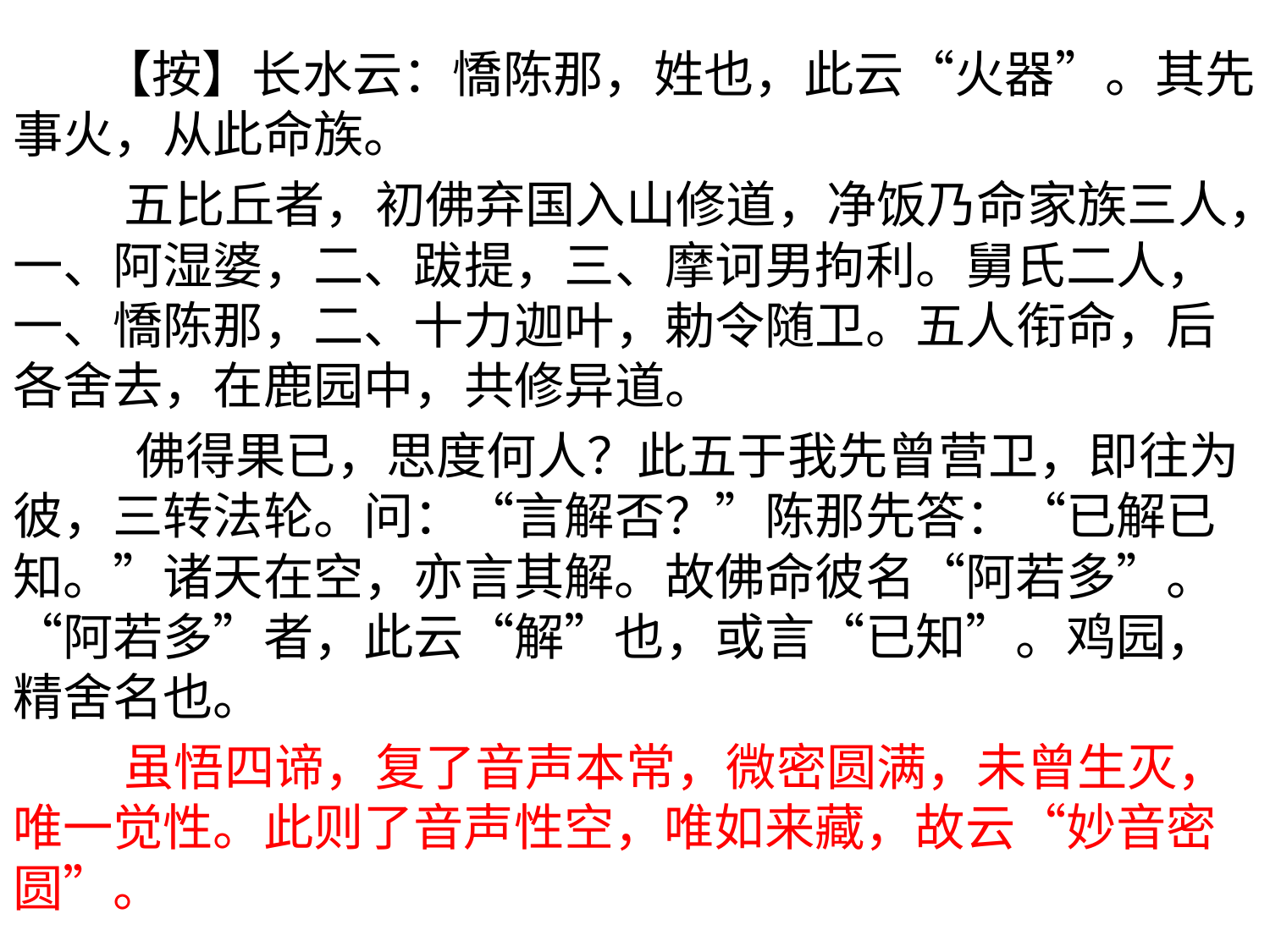

【按】长水云：憍陈那，姓也，此云“火器”。其先事火，从此命族。
         五比丘者，初佛弃国入山修道，净饭乃命家族三人，一、阿湿婆，二、跋提，三、摩诃男拘利。舅氏二人，一、憍陈那，二、十力迦叶，勅令随卫。五人衔命，后各舍去，在鹿园中，共修异道。
          佛得果已，思度何人？此五于我先曾营卫，即往为彼，三转法轮。问：“言解否？”陈那先答：“已解已知。”诸天在空，亦言其解。故佛命彼名“阿若多”。“阿若多”者，此云“解”也，或言“已知”。鸡园，精舍名也。
         虽悟四谛，复了音声本常，微密圆满，未曾生灭，唯一觉性。此则了音声性空，唯如来藏，故云“妙音密圆”。